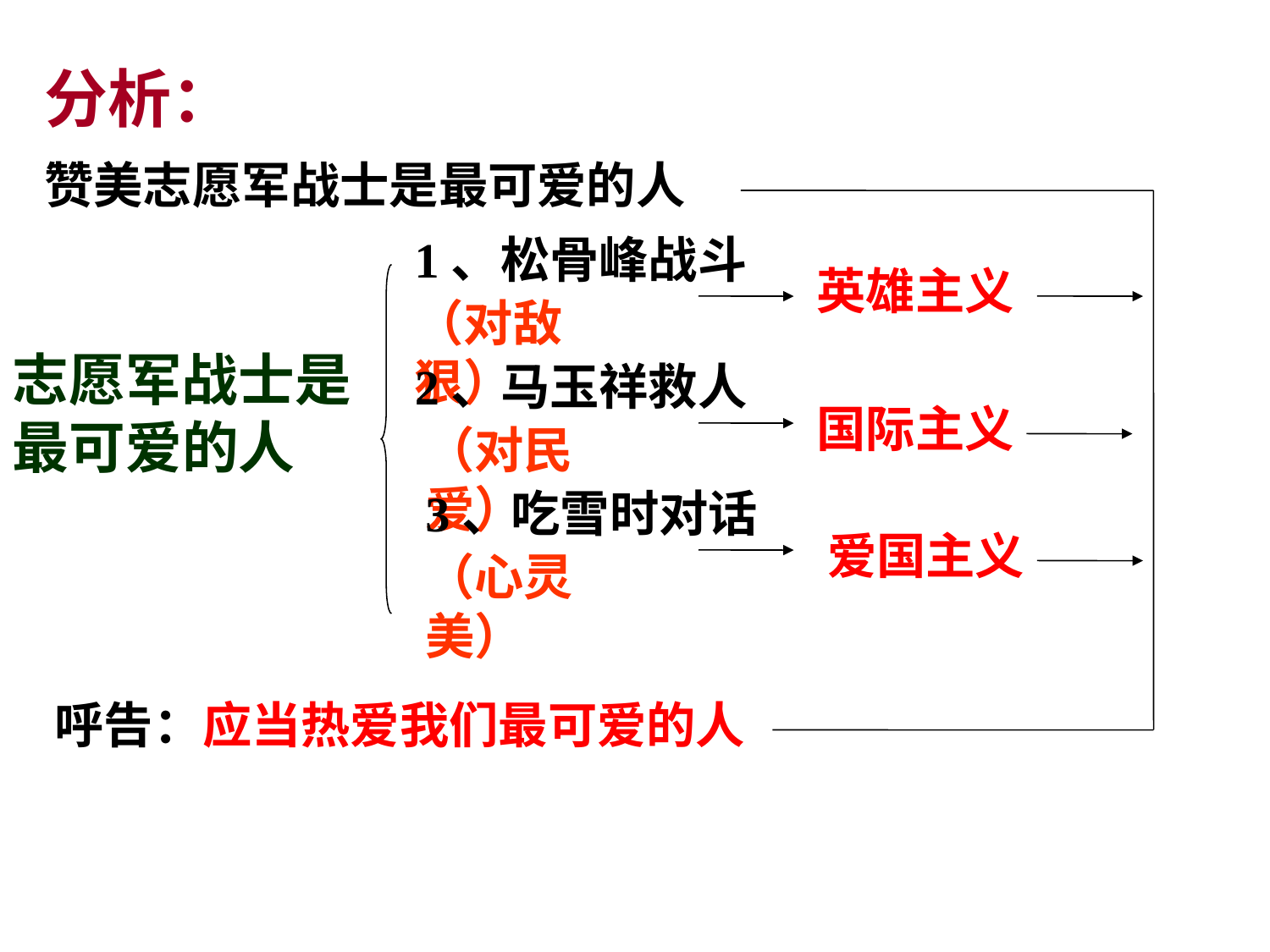

分析：
赞美志愿军战士是最可爱的人

1、松骨峰战斗
英雄主义

（对敌狠）

志愿军战士是最可爱的人
2、马玉祥救人
国际主义
（对民爱）

3、吃雪时对话
爱国主义
（心灵美）

呼告：应当热爱我们最可爱的人